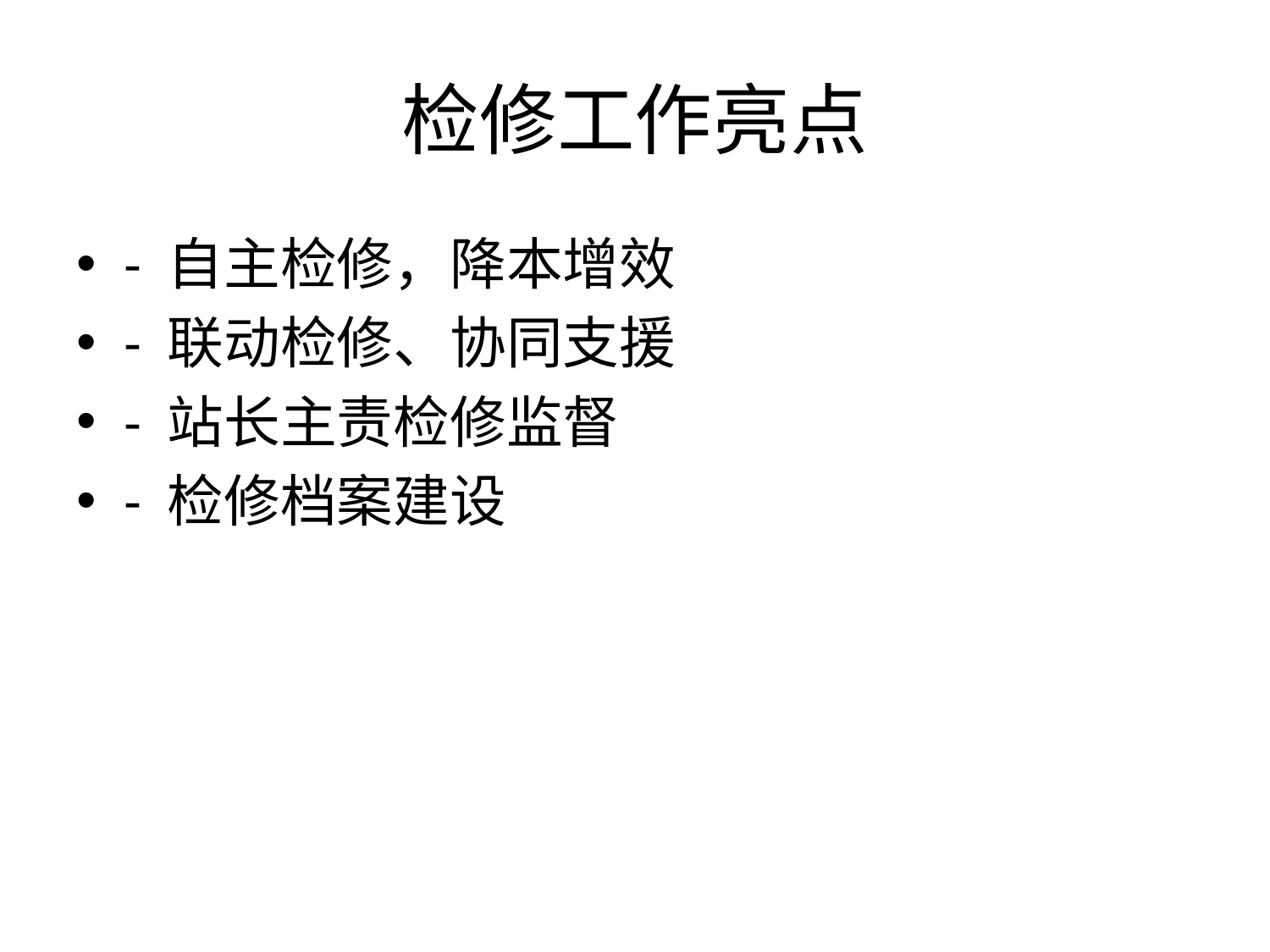

# 检修工作亮点
- 自主检修，降本增效
- 联动检修、协同支援
- 站长主责检修监督
- 检修档案建设